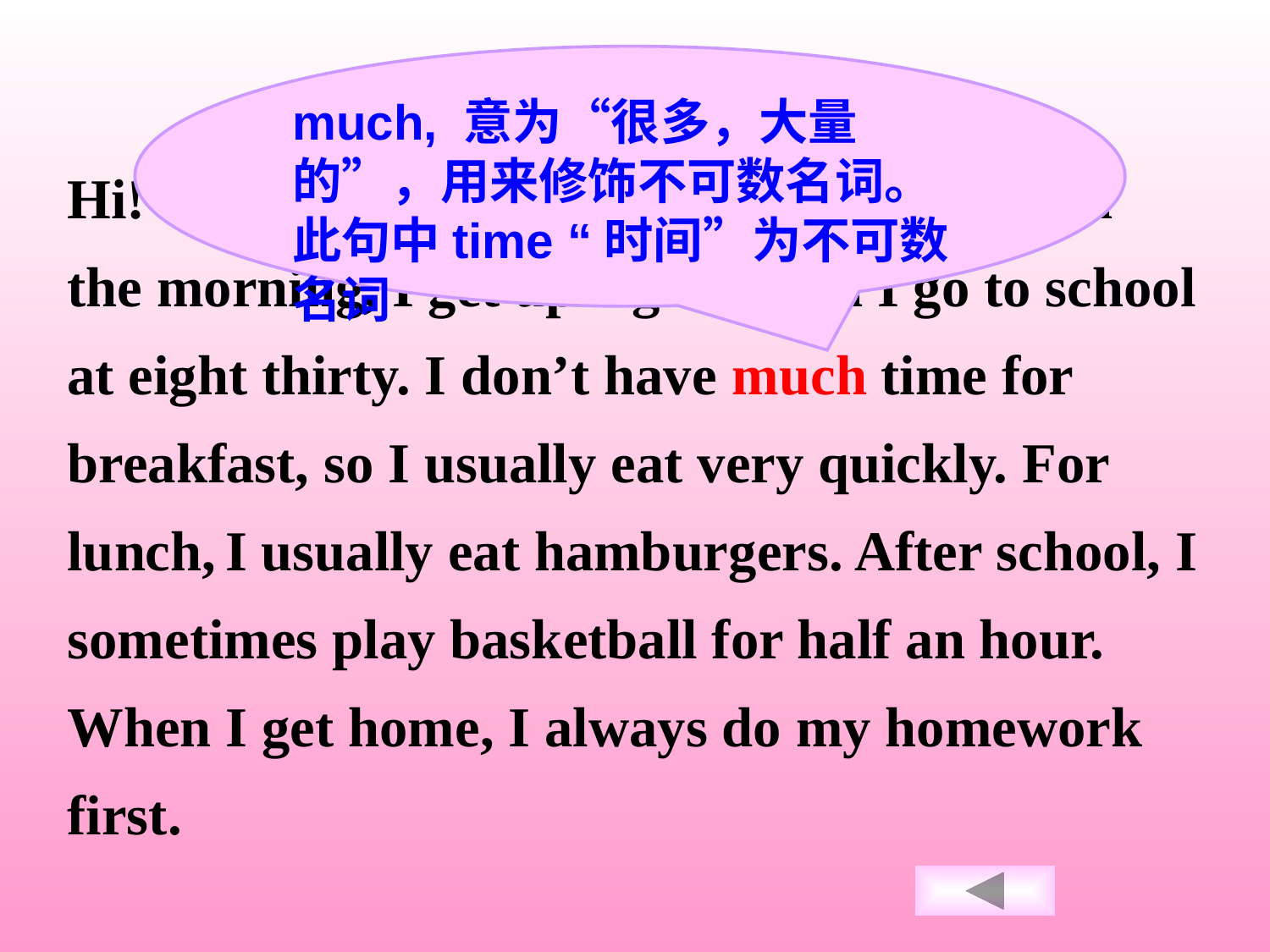

much, 意为“很多，大量的”，用来修饰不可数名词。此句中time “时间”为不可数名词
Hi! I’m Tony. I don’t like to get up early. In the morning, I get up eight. Then I go to school at eight thirty. I don’t have much time for breakfast, so I usually eat very quickly. For lunch, I usually eat hamburgers. After school, I sometimes play basketball for half an hour. When I get home, I always do my homework first.